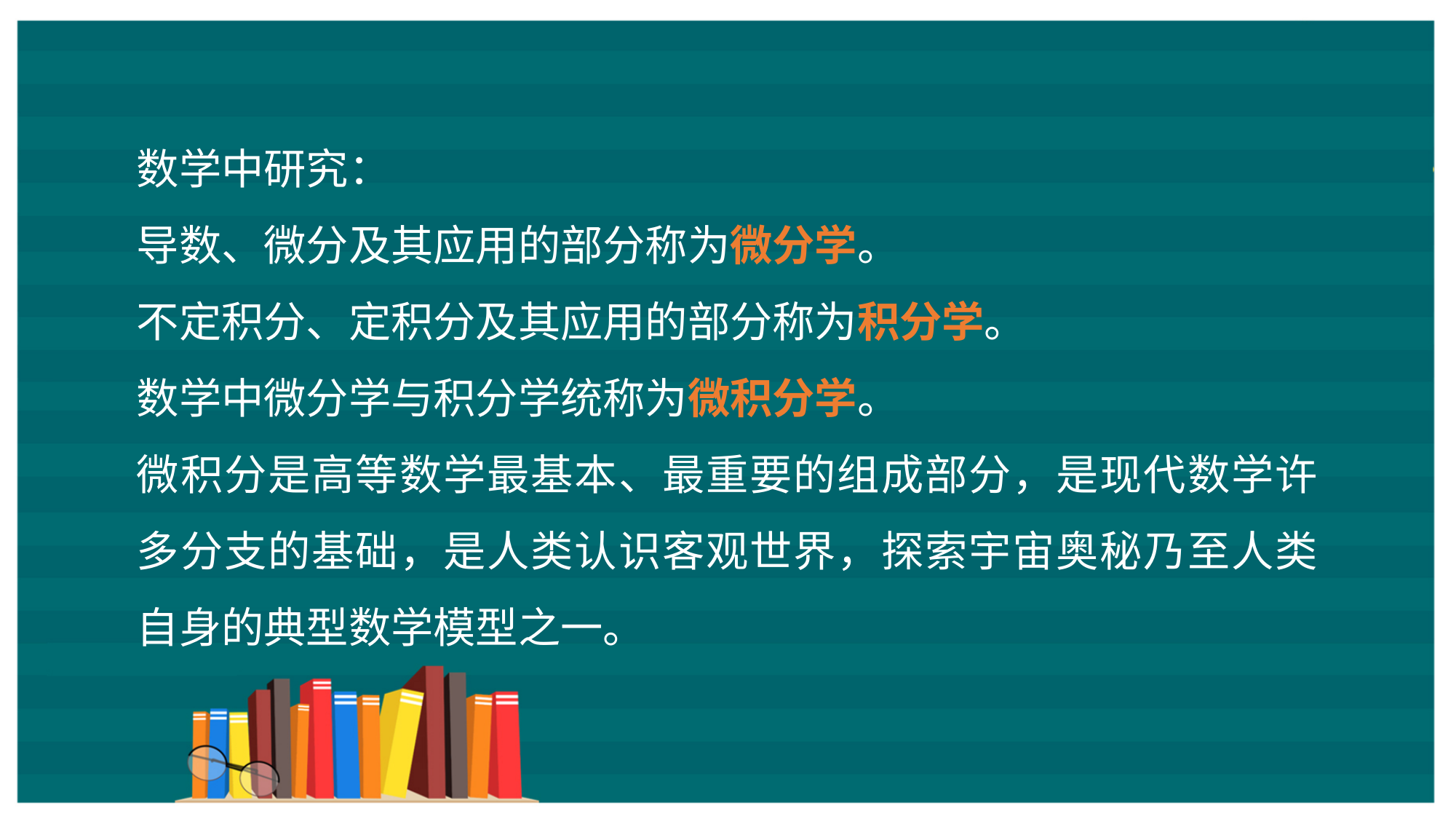

数学中研究：
导数、微分及其应用的部分称为微分学。
不定积分、定积分及其应用的部分称为积分学。
数学中微分学与积分学统称为微积分学。
微积分是高等数学最基本、最重要的组成部分，是现代数学许多分支的基础，是人类认识客观世界，探索宇宙奥秘乃至人类自身的典型数学模型之一。